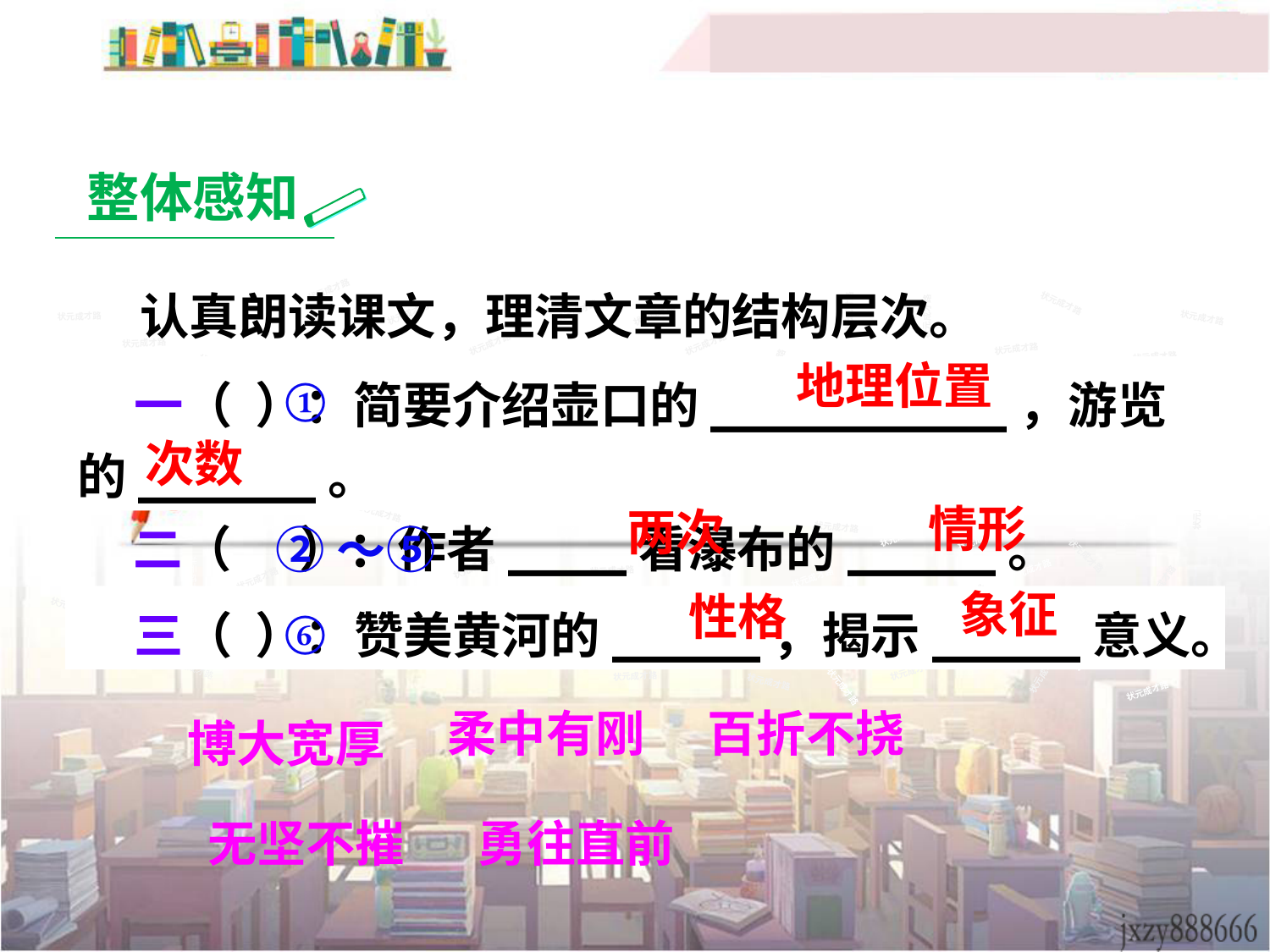

整体感知

    认真朗读课文，理清文章的结构层次。
状元成才路
状元成才路
状元成才路
状元成才路
状元成才路
状元成才路
状元成才路
状元成才路
状元成才路
状元成才路
状元成才路
状元成才路
状元成才路
状元成才路
状元成才路
状元成才路
地理位置
状元成才路
    一（  ）：简要介绍壶口的__________，游览的______。
状元成才路
状元成才路
状元成才路
状元成才路
①
状元成才路
状元成才路
状元成才路
状元成才路
状元成才路
状元成才路
状元成才路
状元成才路
状元成才路
状元成才路
状元成才路
状元成才路
状元成才路
状元成才路
状元成才路
次数
状元成才路
状元成才路
状元成才路
状元成才路
状元成才路
状元成才路
状元成才路
状元成才路
状元成才路
状元成才路
状元成才路
状元成才路
状元成才路
状元成才路
状元成才路
状元成才路
状元成才路
情形
两次
状元成才路
状元成才路
    二（      ）：作者____看瀑布的_____。
状元成才路
状元成才路
状元成才路
状元成才路
②～⑤
状元成才路
状元成才路
状元成才路
状元成才路
状元成才路
状元成才路
状元成才路
状元成才路
状元成才路
状元成才路
状元成才路
状元成才路
状元成才路
状元成才路
状元成才路
象征
性格
状元成才路
    三（  ）：赞美黄河的_____，揭示_____意义。
状元成才路
状元成才路
状元成才路
状元成才路
⑥
状元成才路
状元成才路
状元成才路
状元成才路
状元成才路
状元成才路
状元成才路
状元成才路
状元成才路
状元成才路
状元成才路
状元成才路
状元成才路
状元成才路
状元成才路
状元成才路
状元成才路
状元成才路
状元成才路
状元成才路
状元成才路
柔中有刚
百折不挠
博大宽厚
无坚不摧
勇往直前